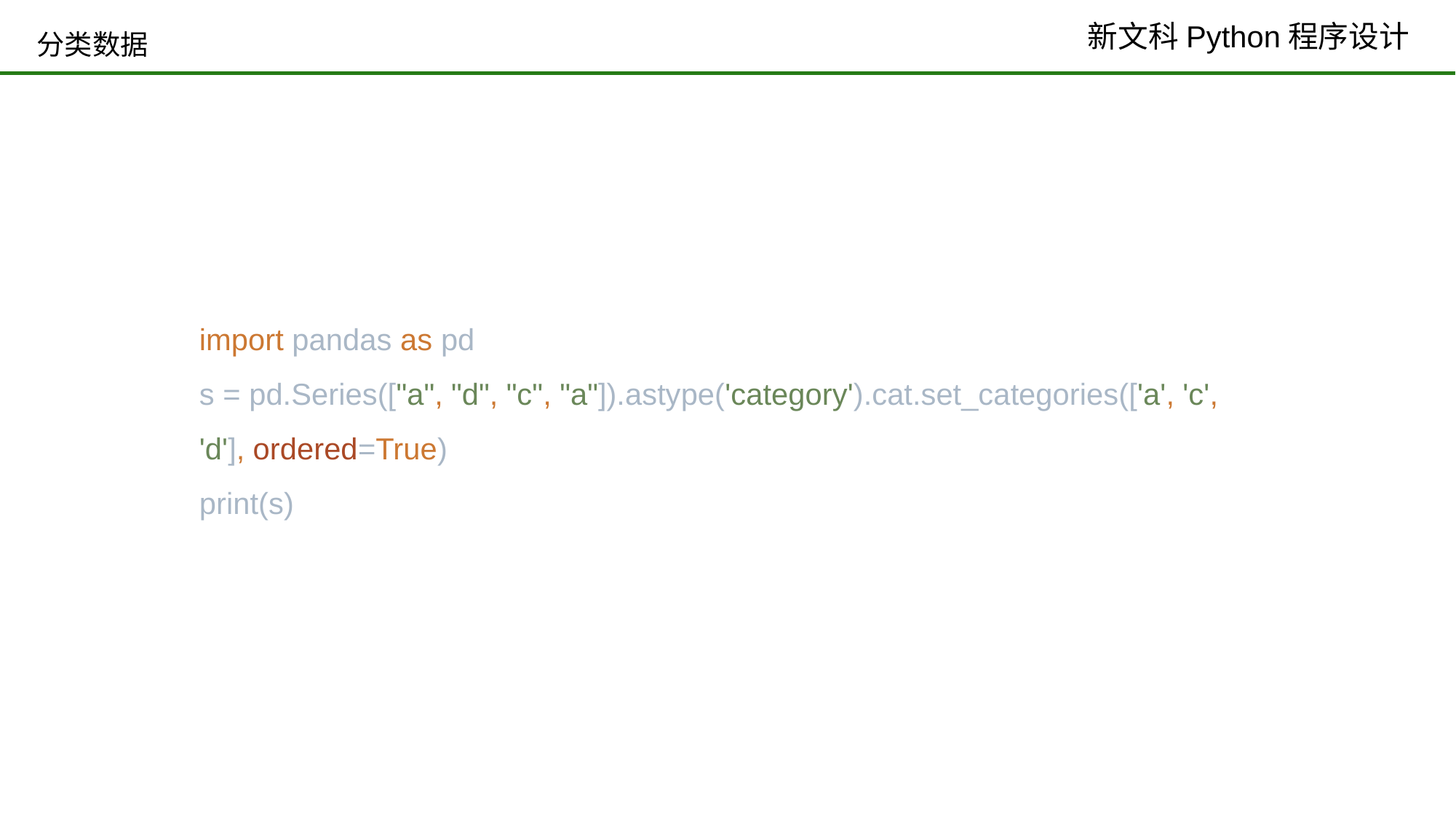

# 分类数据
import pandas as pd
s = pd.Series(["a", "d", "c", "a"]).astype('category').cat.set_categories(['a', 'c', 'd'], ordered=True)
print(s)